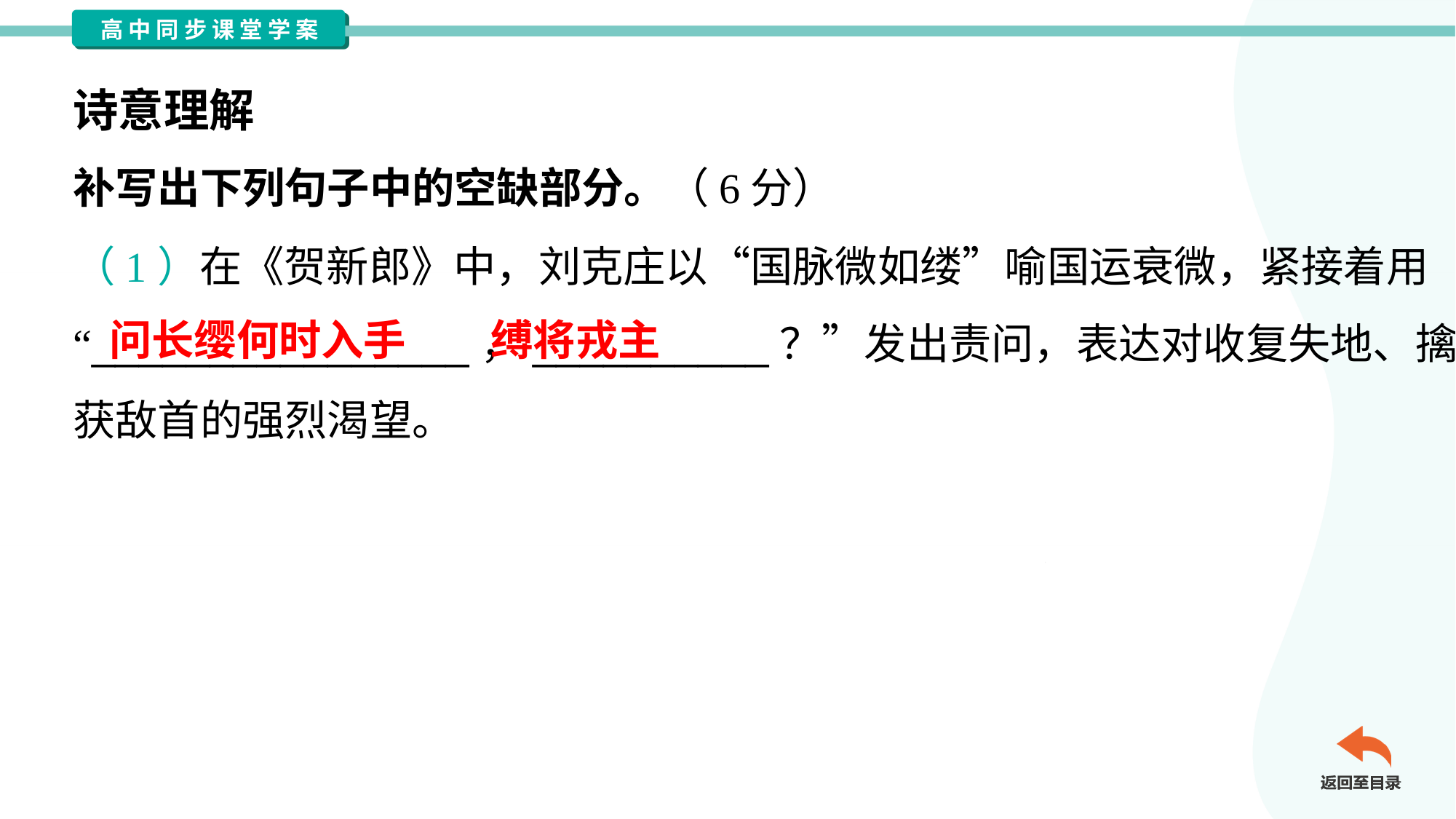

诗意理解
补写出下列句子中的空缺部分。（6分）
（1）在《贺新郎》中，刘克庄以“国脉微如缕”喻国运衰微，紧接着用
“________________，__________？”发出责问，表达对收复失地、擒
获敌首的强烈渴望。
问长缨何时入手
缚将戎主